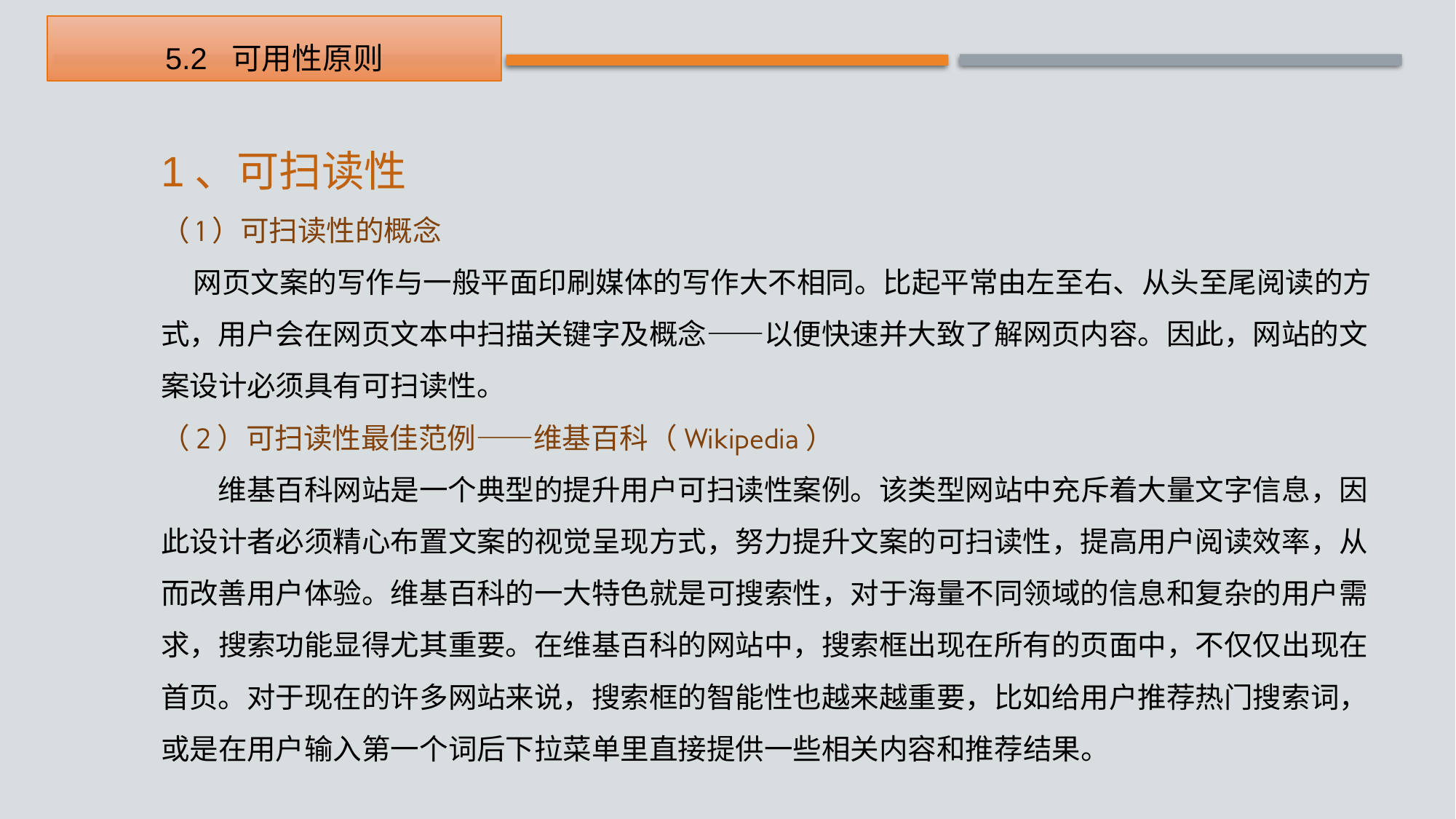

5.2  可用性原则

1、可扫读性
（1）可扫读性的概念
    网页文案的写作与一般平面印刷媒体的写作大不相同。比起平常由左至右、从头至尾阅读的方式，用户会在网页文本中扫描关键字及概念——以便快速并大致了解网页内容。因此，网站的文案设计必须具有可扫读性。
（2）可扫读性最佳范例——维基百科（Wikipedia）
　　维基百科网站是一个典型的提升用户可扫读性案例。该类型网站中充斥着大量文字信息，因此设计者必须精心布置文案的视觉呈现方式，努力提升文案的可扫读性，提高用户阅读效率，从而改善用户体验。维基百科的一大特色就是可搜索性，对于海量不同领域的信息和复杂的用户需求，搜索功能显得尤其重要。在维基百科的网站中，搜索框出现在所有的页面中，不仅仅出现在首页。对于现在的许多网站来说，搜索框的智能性也越来越重要，比如给用户推荐热门搜索词，或是在用户输入第一个词后下拉菜单里直接提供一些相关内容和推荐结果。